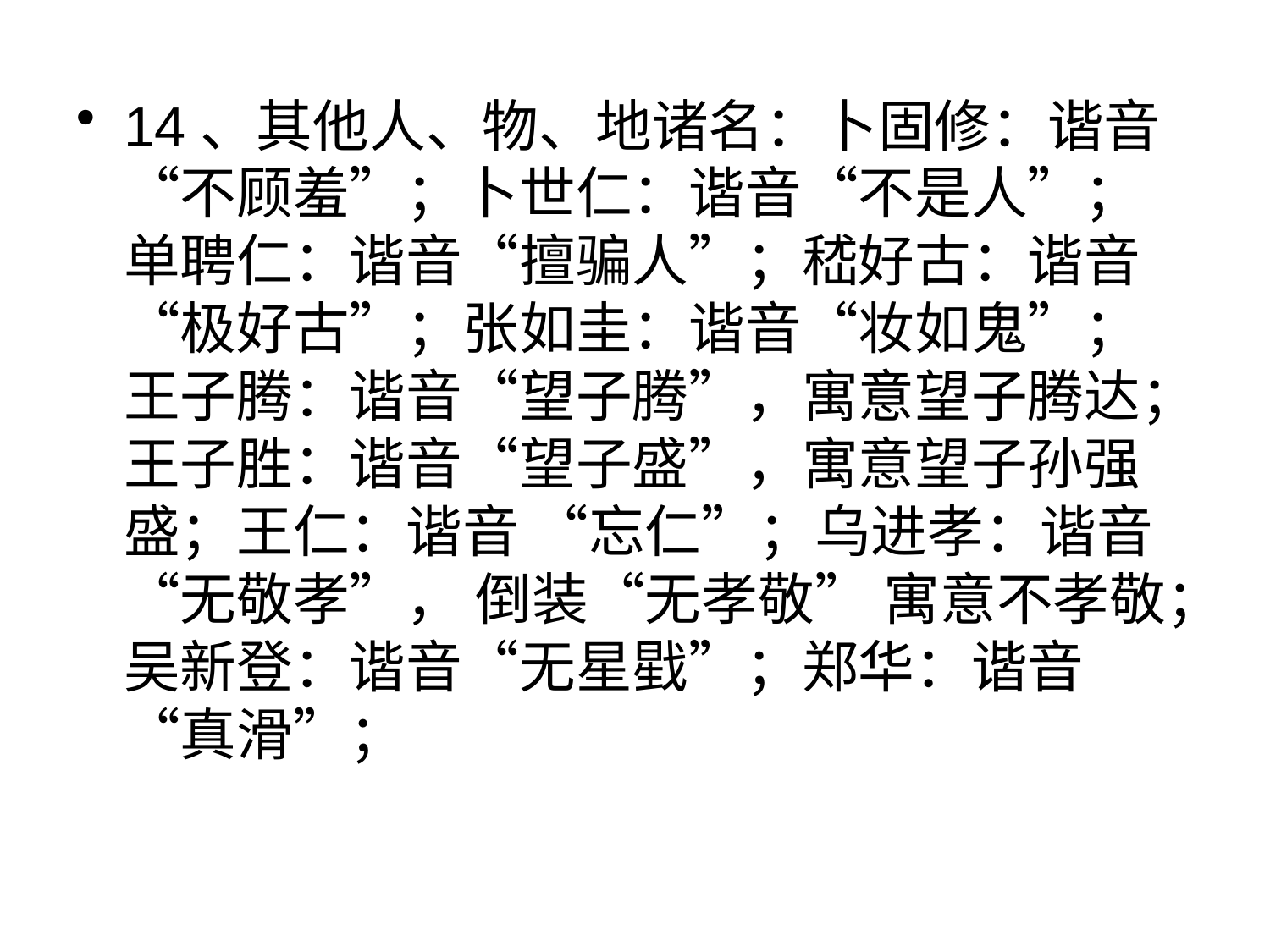

#
14、其他人、物、地诸名：卜固修：谐音“不顾羞”；卜世仁：谐音“不是人”；单聘仁：谐音“擅骗人”；嵇好古：谐音“极好古”；张如圭：谐音“妆如鬼”；王子腾：谐音“望子腾”，寓意望子腾达；王子胜：谐音“望子盛”，寓意望子孙强盛；王仁：谐音 “忘仁”；乌进孝：谐音“无敬孝”， 倒装“无孝敬” 寓意不孝敬；吴新登：谐音“无星戥”；郑华：谐音“真滑”；